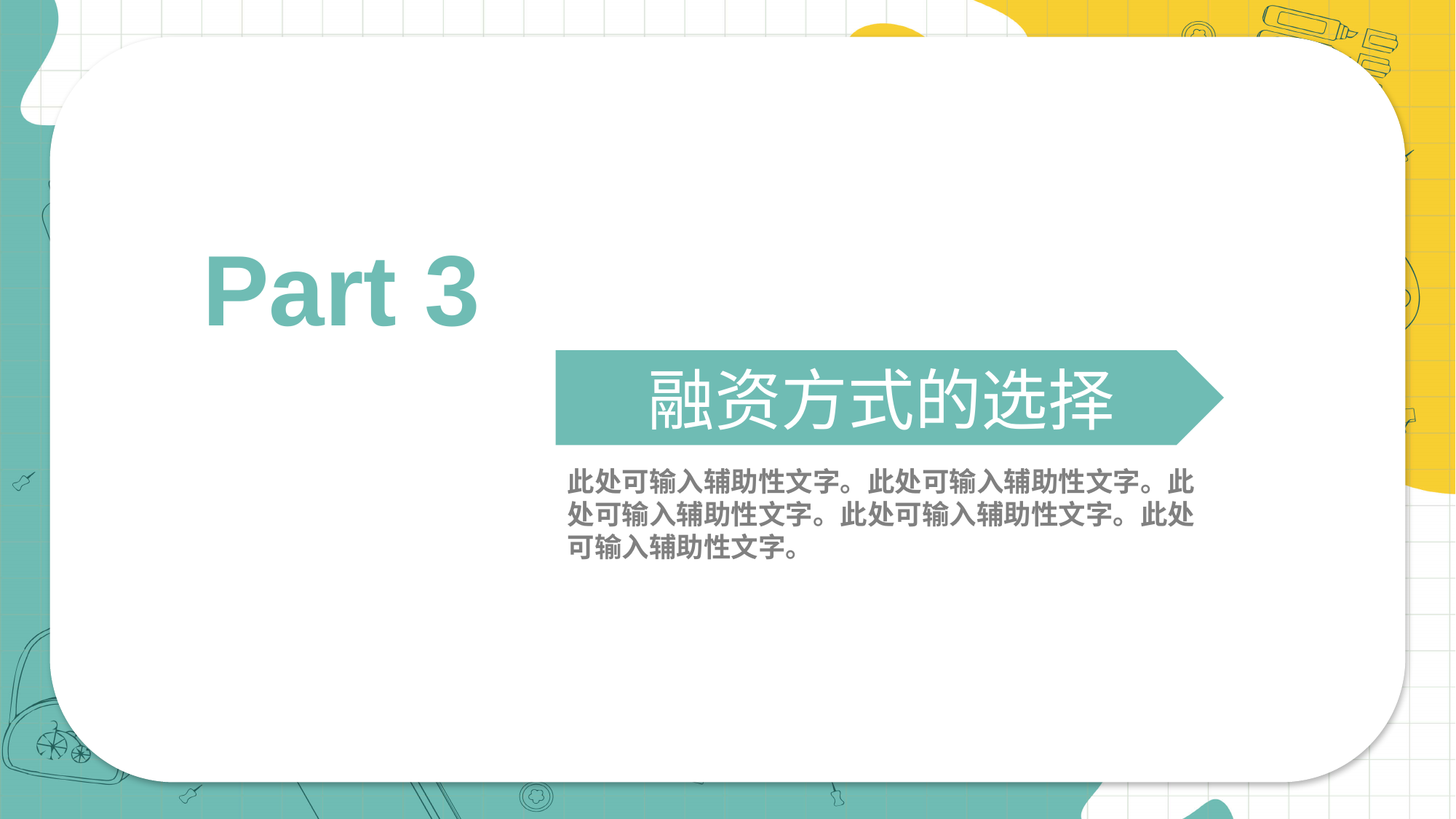

Part 3

融资方式的选择
此处可输入辅助性文字。此处可输入辅助性文字。此处可输入辅助性文字。此处可输入辅助性文字。此处可输入辅助性文字。